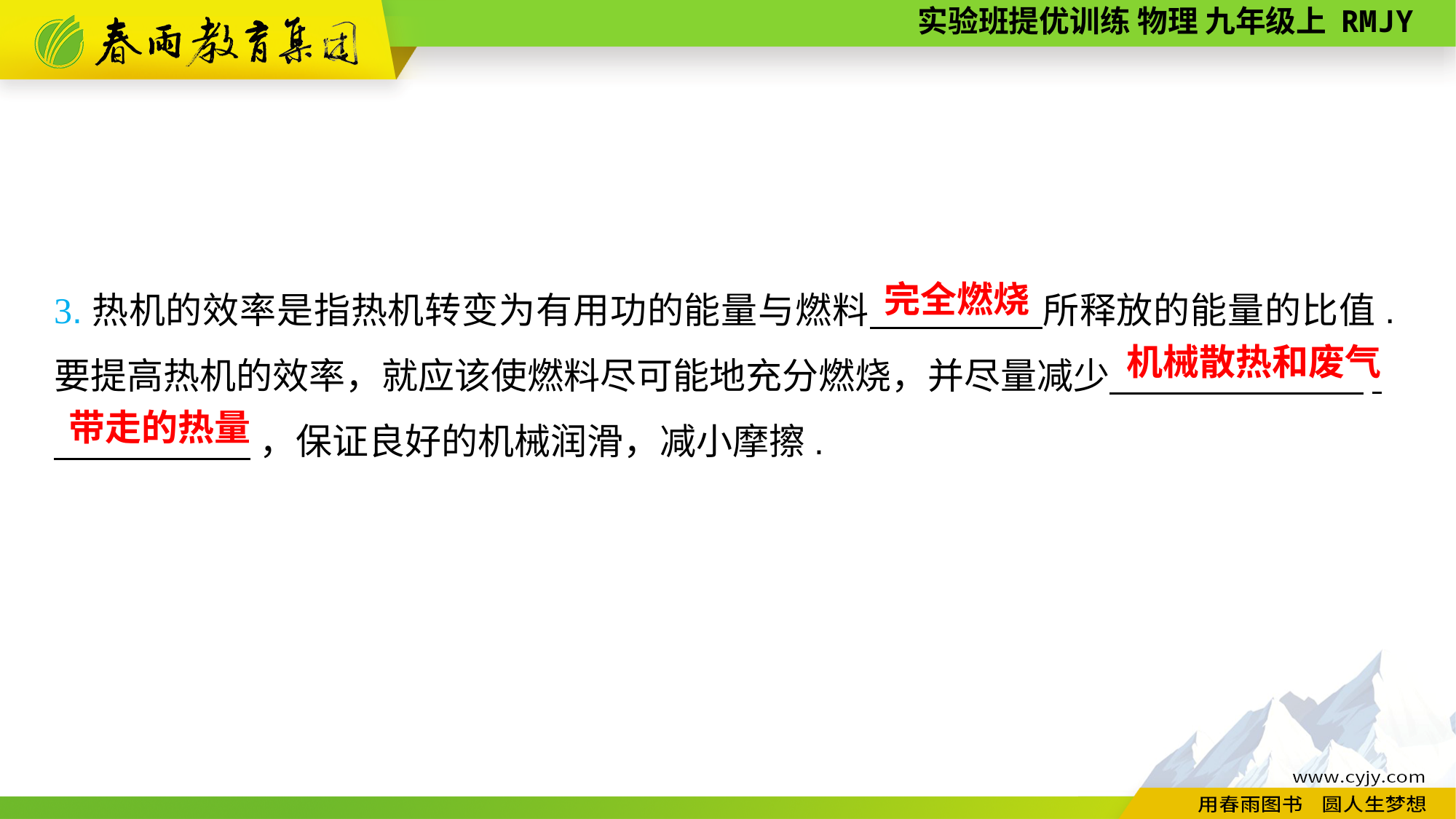

3.热机的效率是指热机转变为有用功的能量与燃料　　　       所释放的能量的比值.要提高热机的效率，就应该使燃料尽可能地充分燃烧，并尽量减少                               .
                        ，保证良好的机械润滑，减小摩擦.
完全燃烧
机械散热和废气
带走的热量